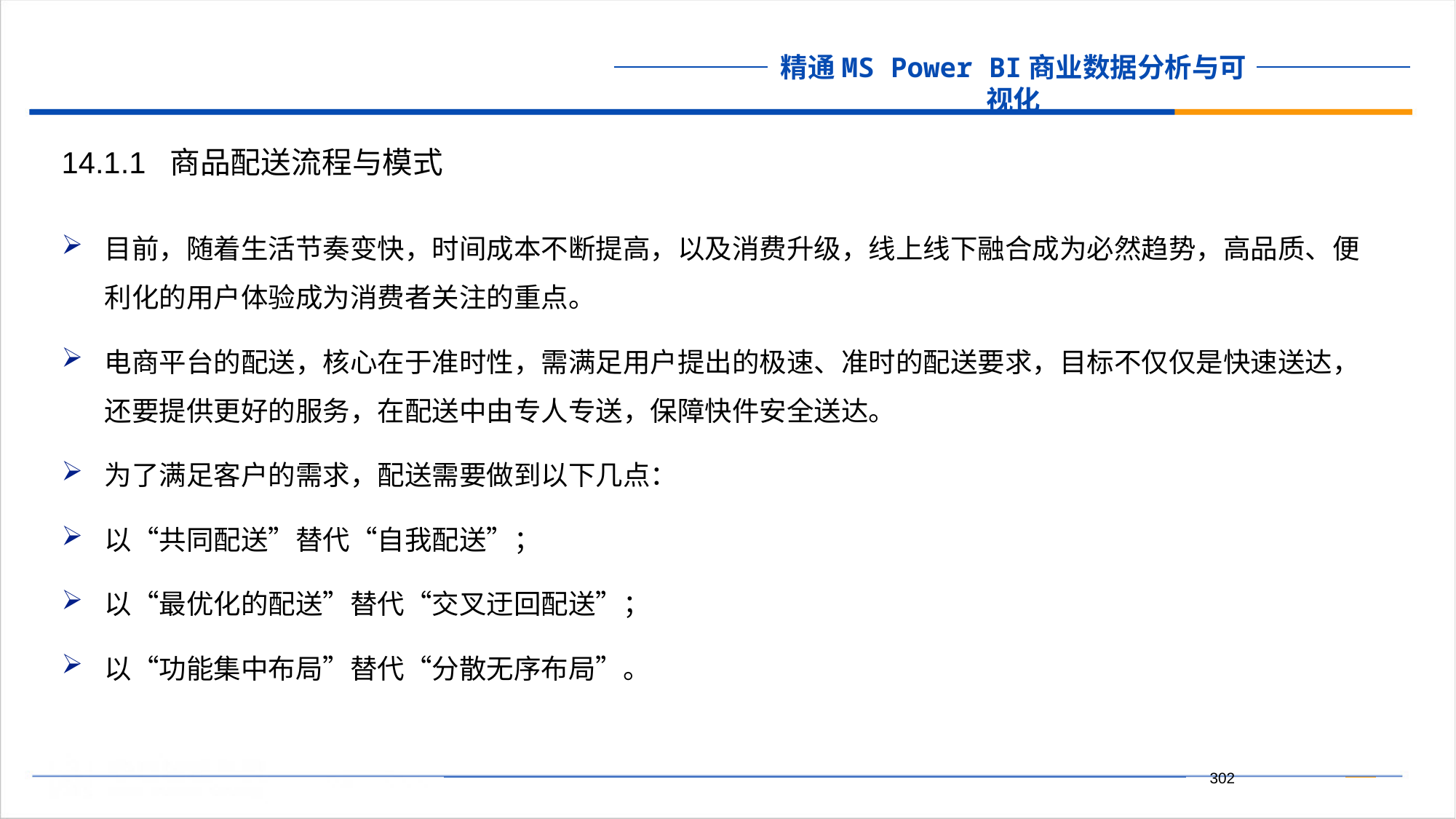

14.1.1  商品配送流程与模式
目前，随着生活节奏变快，时间成本不断提高，以及消费升级，线上线下融合成为必然趋势，高品质、便利化的用户体验成为消费者关注的重点。
电商平台的配送，核心在于准时性，需满足用户提出的极速、准时的配送要求，目标不仅仅是快速送达，还要提供更好的服务，在配送中由专人专送，保障快件安全送达。
为了满足客户的需求，配送需要做到以下几点：
以“共同配送”替代“自我配送”；
以“最优化的配送”替代“交叉迂回配送”；
以“功能集中布局”替代“分散无序布局”。